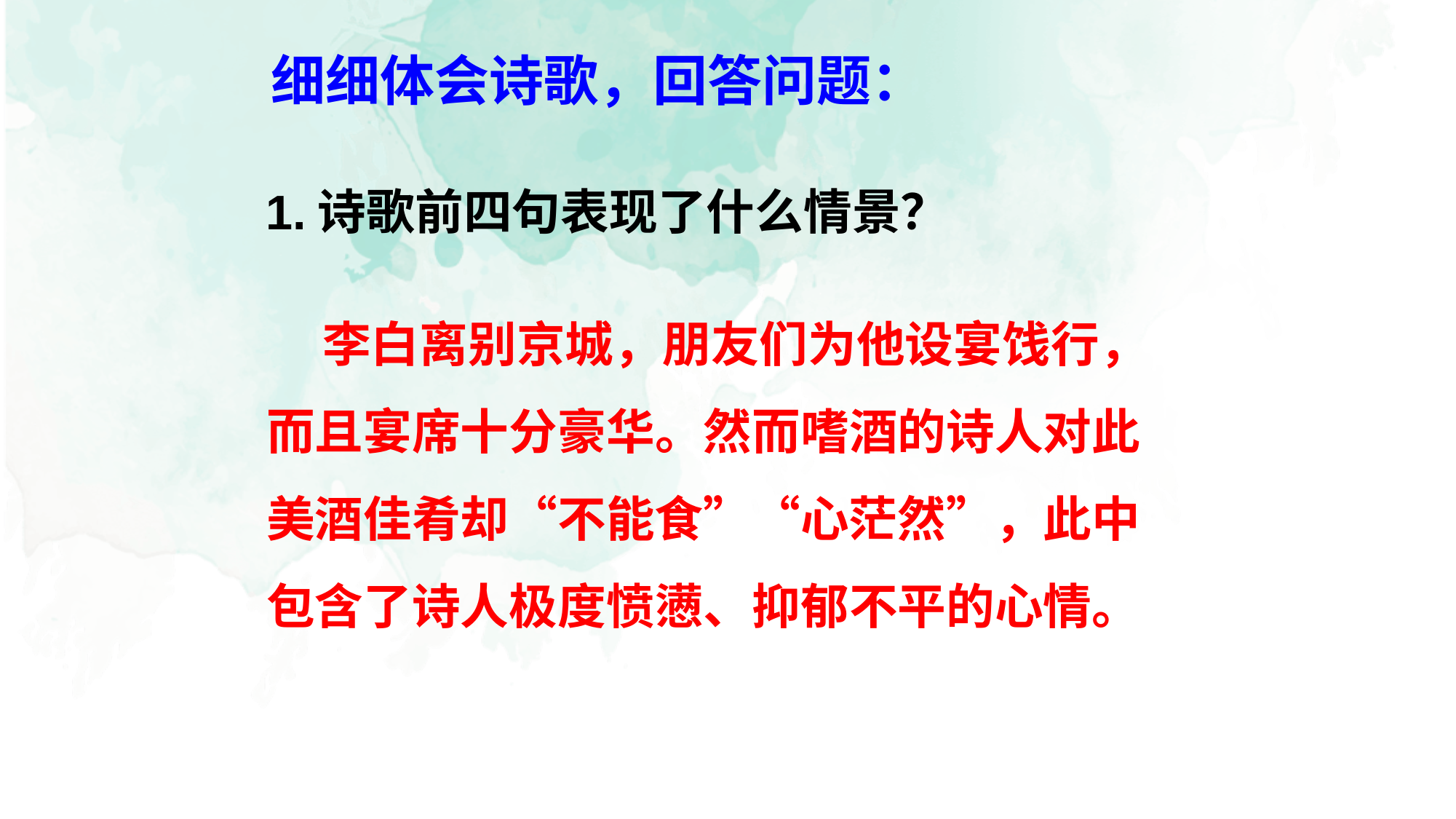

细细体会诗歌，回答问题：
1.诗歌前四句表现了什么情景？
    李白离别京城，朋友们为他设宴饯行，而且宴席十分豪华。然而嗜酒的诗人对此美酒佳肴却“不能食”“心茫然”，此中包含了诗人极度愤懑、抑郁不平的心情。